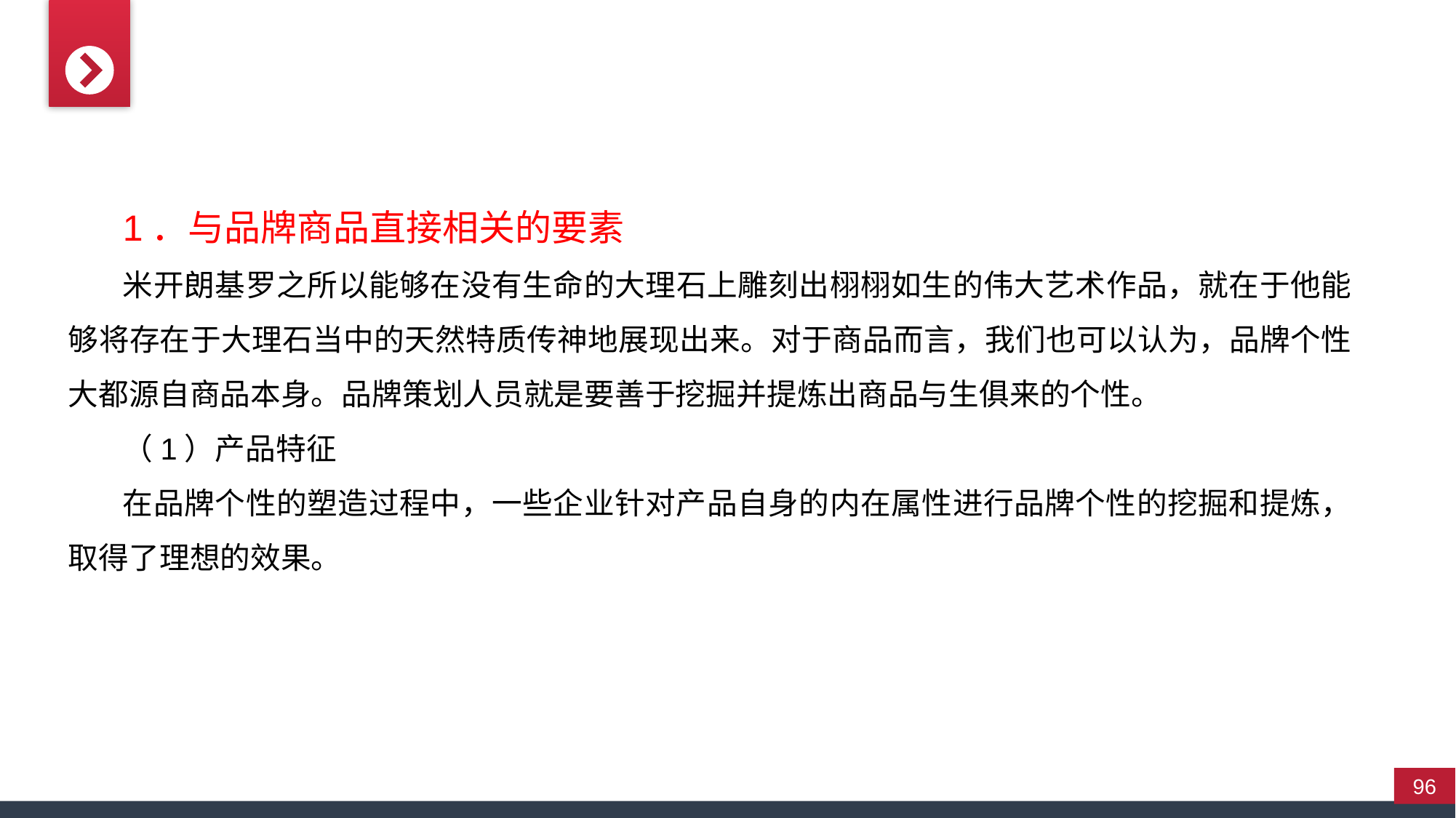

1．与品牌商品直接相关的要素
米开朗基罗之所以能够在没有生命的大理石上雕刻出栩栩如生的伟大艺术作品，就在于他能够将存在于大理石当中的天然特质传神地展现出来。对于商品而言，我们也可以认为，品牌个性大都源自商品本身。品牌策划人员就是要善于挖掘并提炼出商品与生俱来的个性。
（1）产品特征
在品牌个性的塑造过程中，一些企业针对产品自身的内在属性进行品牌个性的挖掘和提炼，取得了理想的效果。